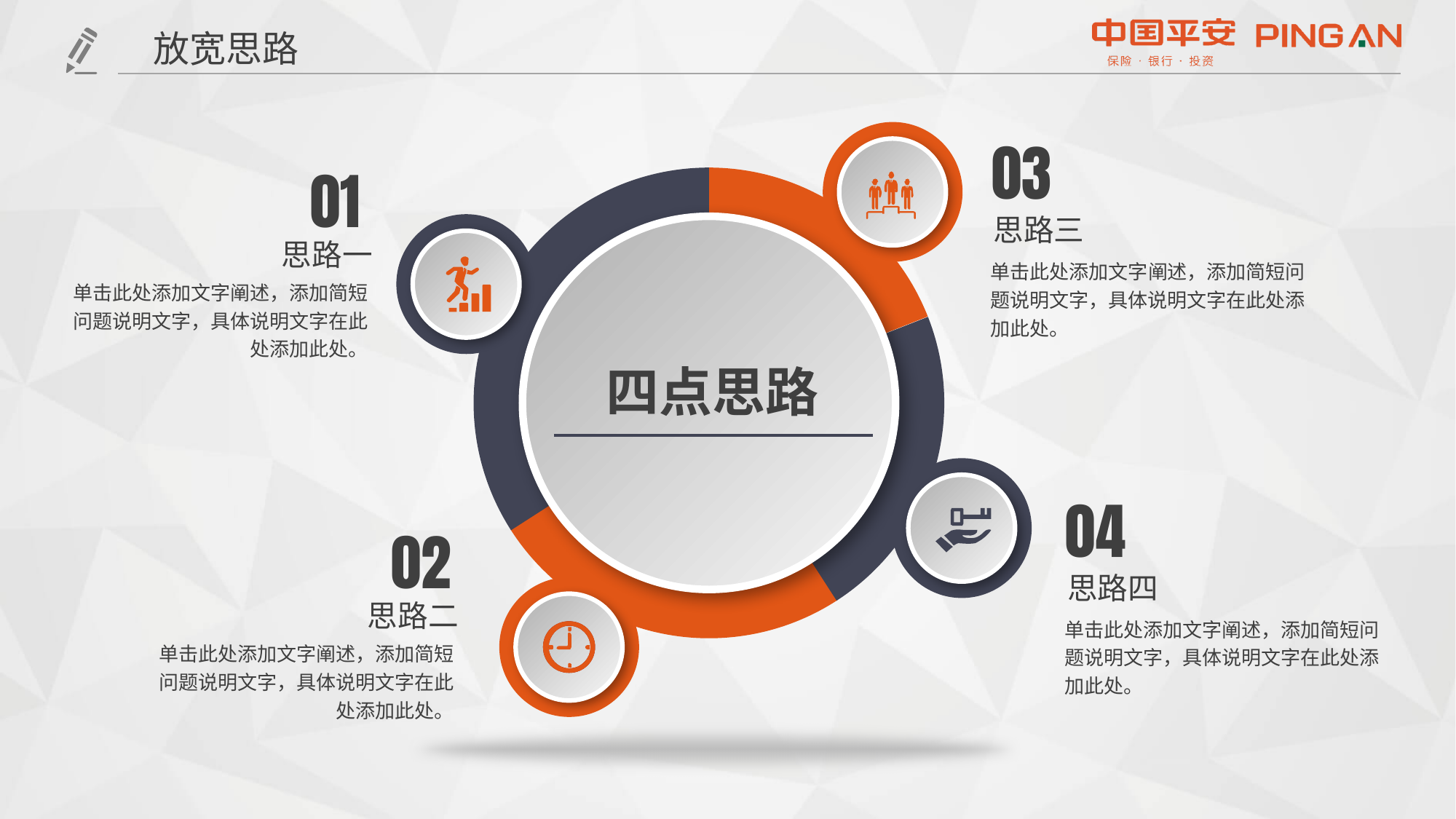

放宽思路

03
思路三
单击此处添加文字阐述，添加简短问题说明文字，具体说明文字在此处添加此处。

01
思路一
单击此处添加文字阐述，添加简短问题说明文字，具体说明文字在此处添加此处。

四点思路

04
思路四
单击此处添加文字阐述，添加简短问题说明文字，具体说明文字在此处添加此处。
02
思路二
单击此处添加文字阐述，添加简短问题说明文字，具体说明文字在此处添加此处。